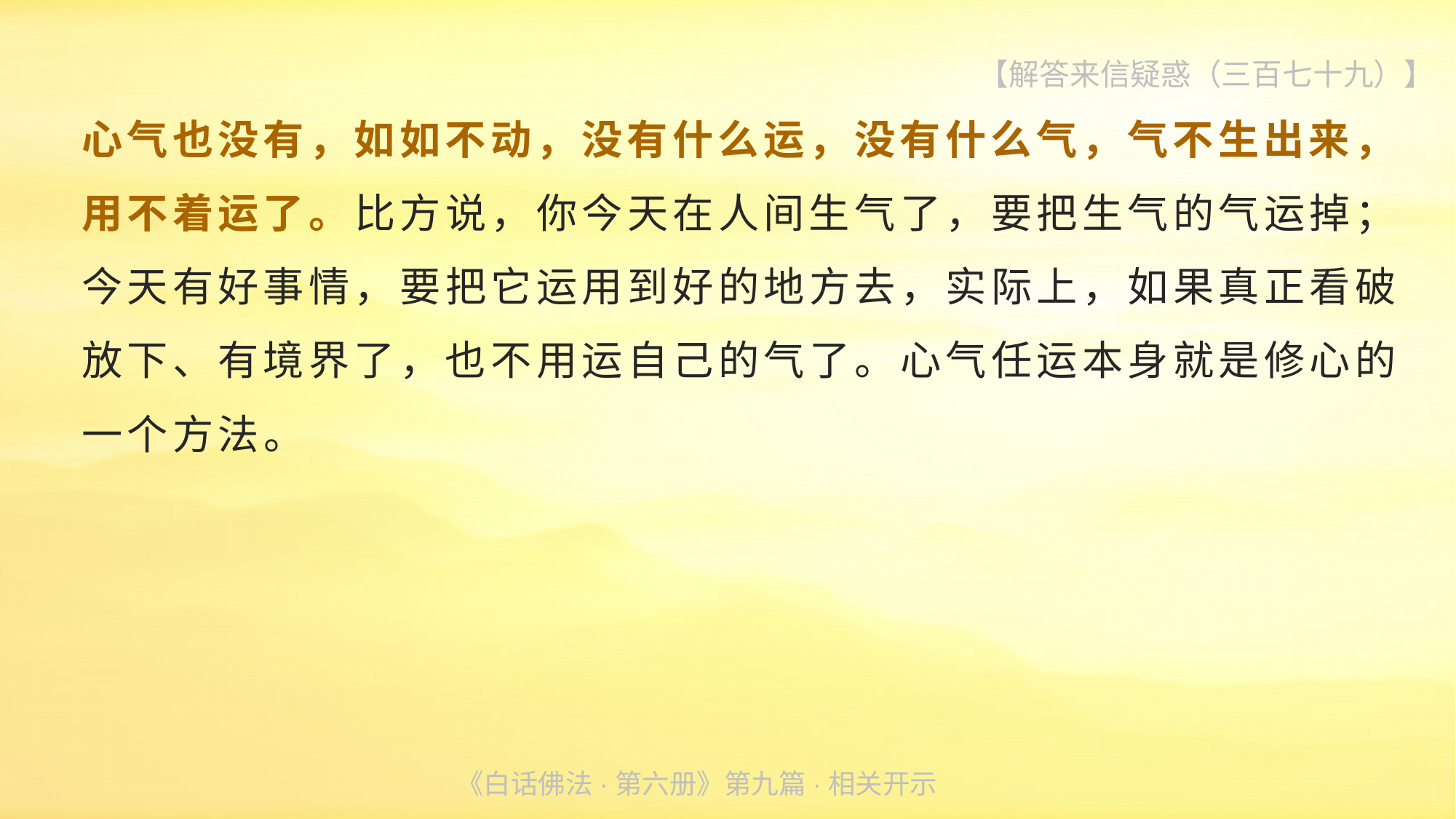

【解答来信疑惑（三百七十九）】
心气也没有，如如不动，没有什么运，没有什么气，气不生出来，用不着运了。比方说，你今天在人间生气了，要把生气的气运掉；今天有好事情，要把它运用到好的地方去，实际上，如果真正看破放下、有境界了，也不用运自己的气了。心气任运本身就是修心的一个方法。

《白话佛法·第六册》第九篇·相关开示